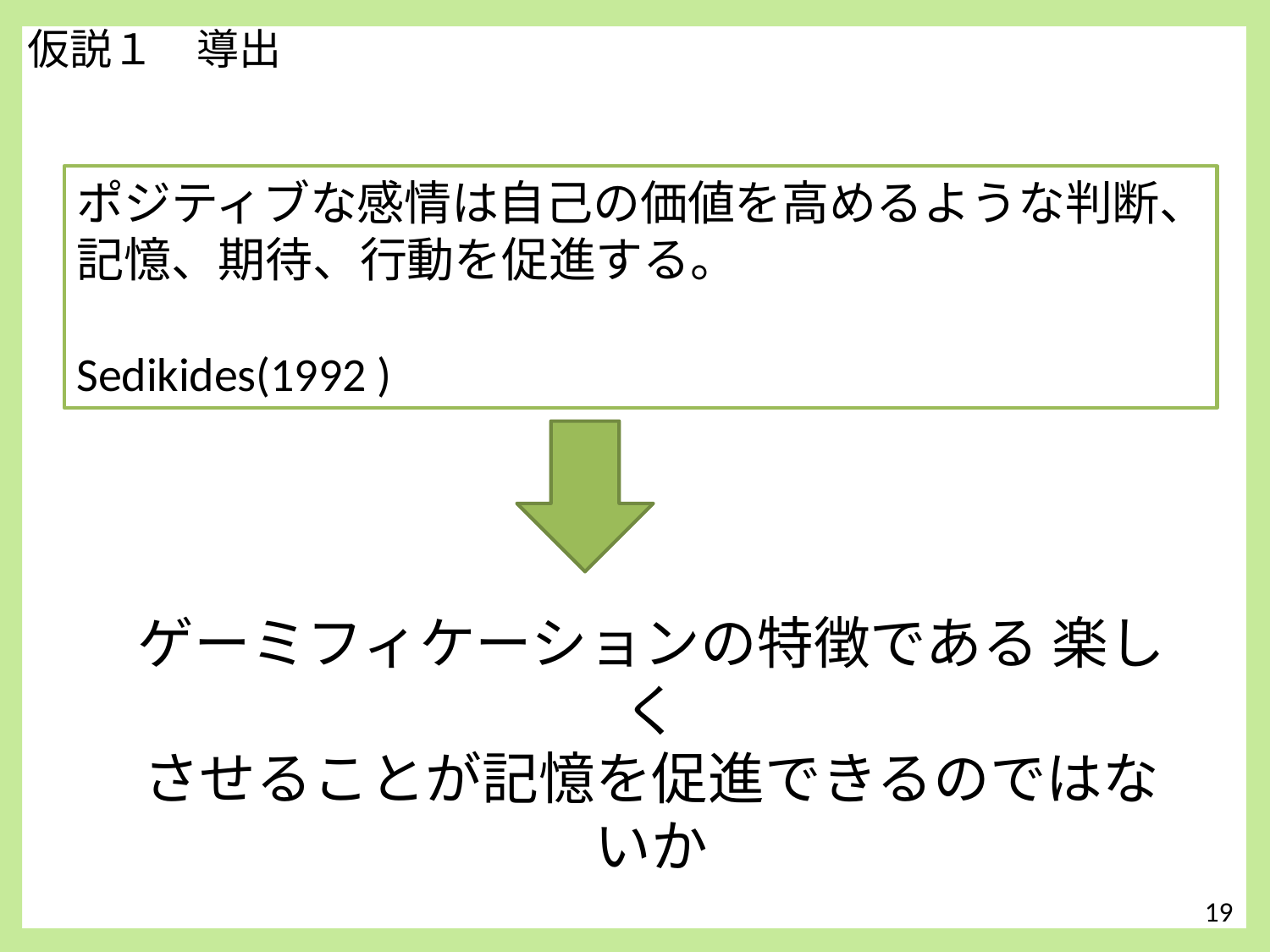

仮説１　導出
# ポジティブな感情は自己の価値を高めるような判断、記憶、期待、行動を促進する。 　　　　　　　　　　　　　　　　　　　　　　Sedikides(1992 )

ゲーミフィケーションの特徴である 楽しく
させることが記憶を促進できるのではないか
19